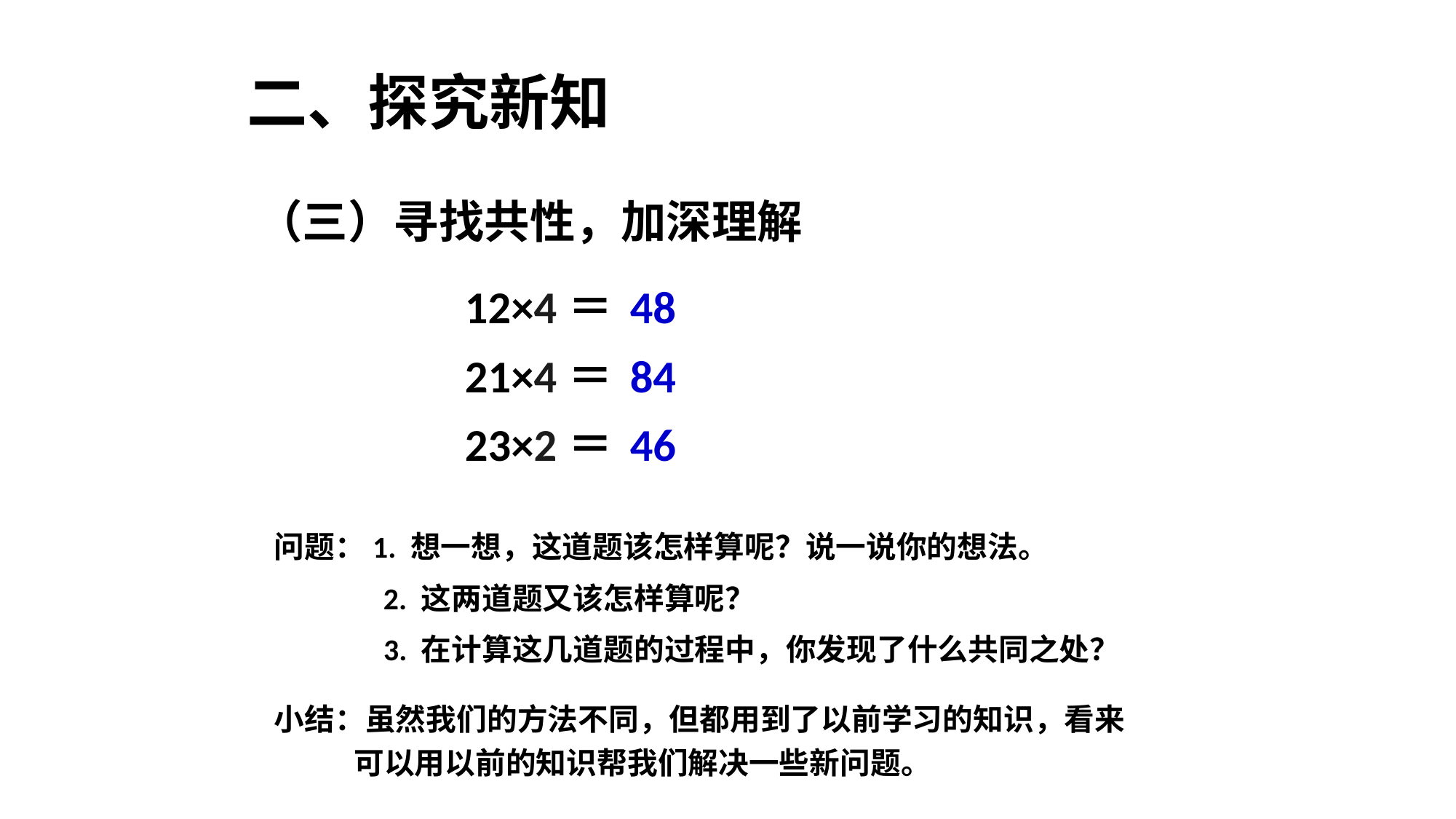

二、探究新知
（三）寻找共性，加深理解
12×4＝
48
21×4＝
84
23×2＝
46
问题：1. 想一想，这道题该怎样算呢？说一说你的想法。
      2. 这两道题又该怎样算呢？
      3. 在计算这几道题的过程中，你发现了什么共同之处？
小结：虽然我们的方法不同，但都用到了以前学习的知识，看来
            可以用以前的知识帮我们解决一些新问题。